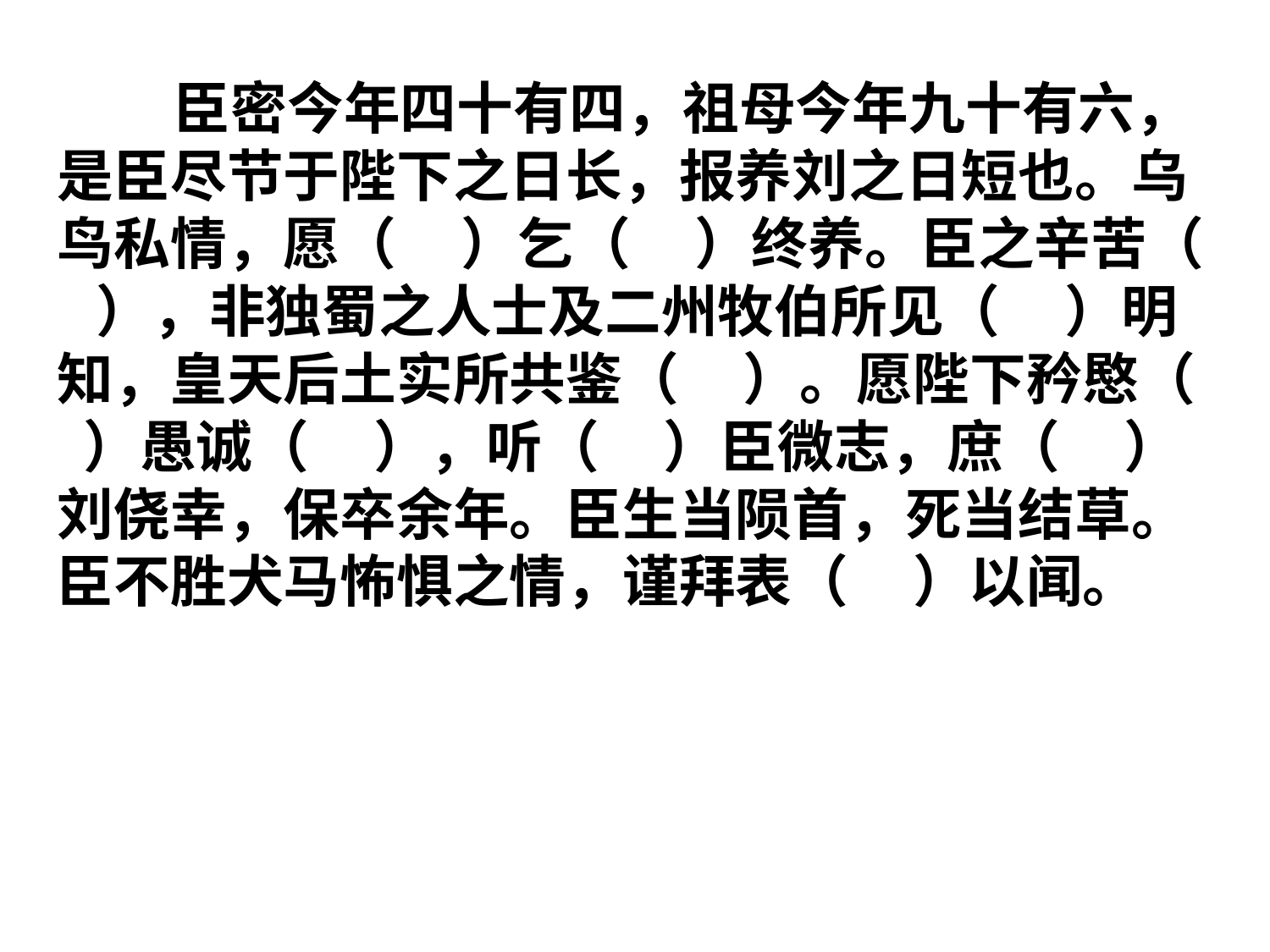

臣密今年四十有四，祖母今年九十有六，是臣尽节于陛下之日长，报养刘之日短也。乌鸟私情，愿（     ）乞（     ）终养。臣之辛苦（     ），非独蜀之人士及二州牧伯所见（     ）明知，皇天后土实所共鉴（     ）。愿陛下矜愍（     ）愚诚（     ），听（     ）臣微志，庶（     ）刘侥幸，保卒余年。臣生当陨首，死当结草。臣不胜犬马怖惧之情，谨拜表（     ）以闻。